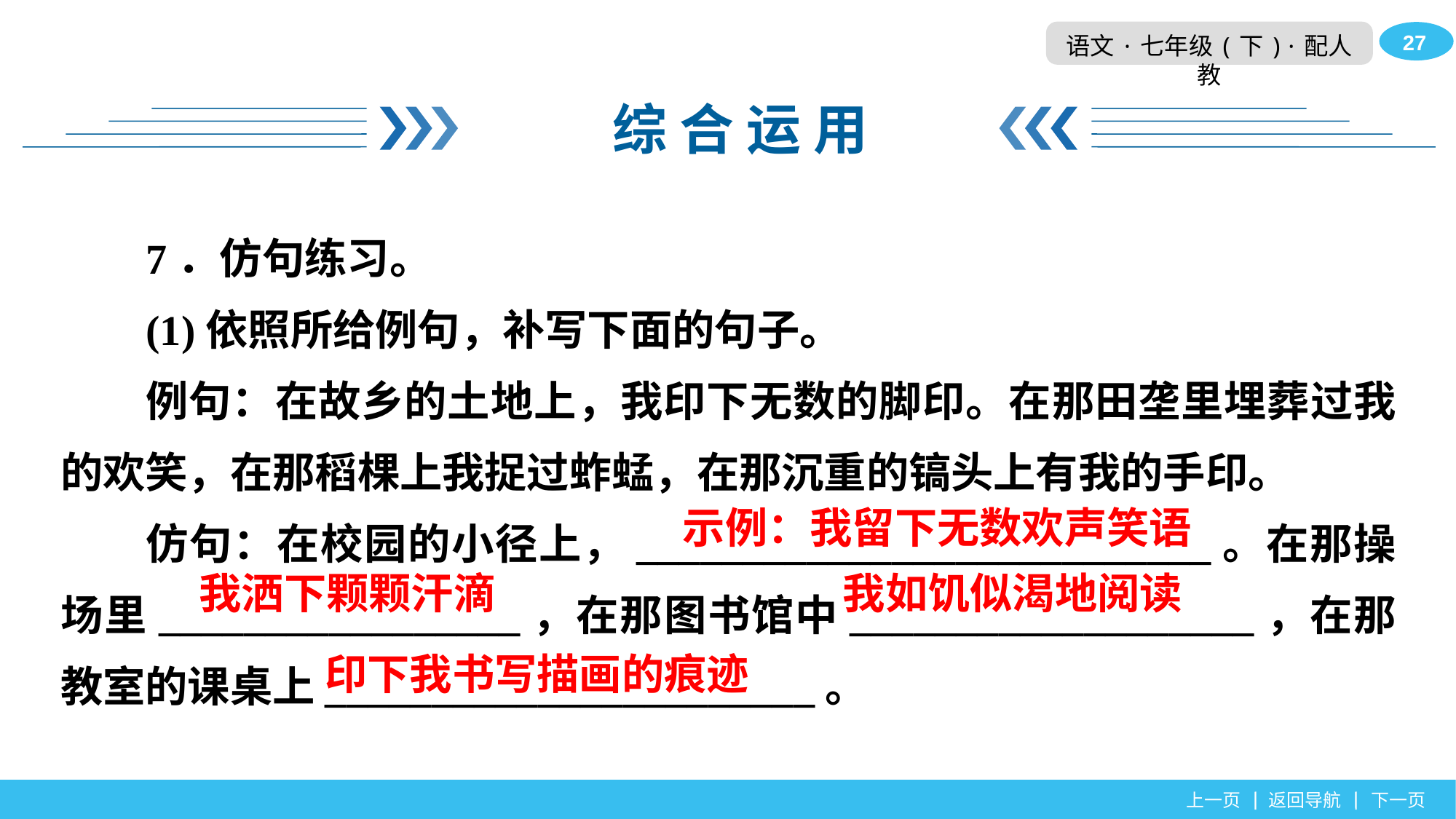

综 合 运 用

7．仿句练习。
(1)依照所给例句，补写下面的句子。
例句：在故乡的土地上，我印下无数的脚印。在那田垄里埋葬过我的欢笑，在那稻棵上我捉过蚱蜢，在那沉重的镐头上有我的手印。
仿句：在校园的小径上，___________________________。在那操场里_________________，在那图书馆中___________________，在那教室的课桌上_______________________。
示例：我留下无数欢声笑语
我洒下颗颗汗滴
我如饥似渴地阅读
印下我书写描画的痕迹